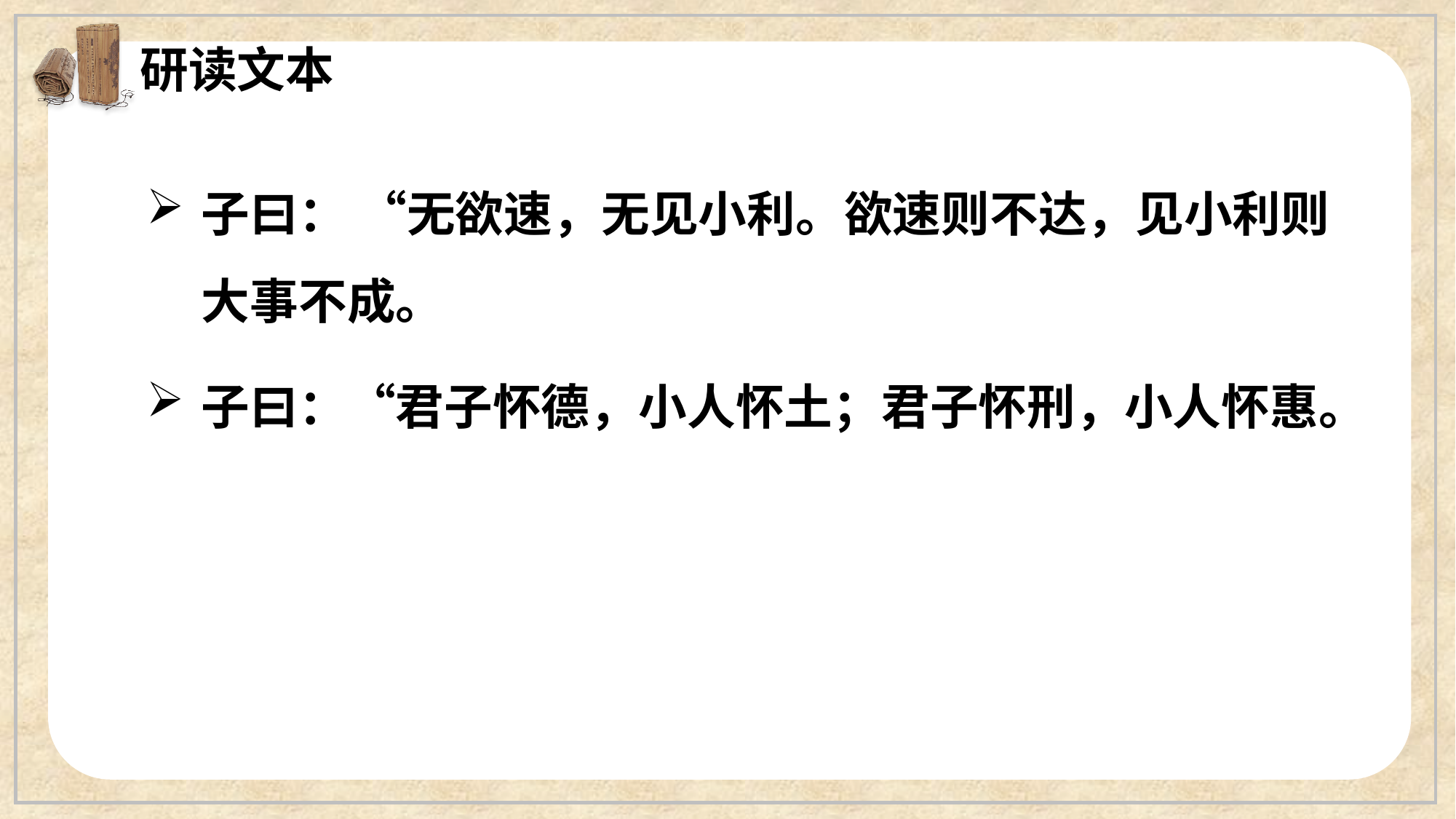

子曰： “无欲速，无见小利。欲速则不达，见小利则大事不成。
子曰：“君子怀德，小人怀土；君子怀刑，小人怀惠。